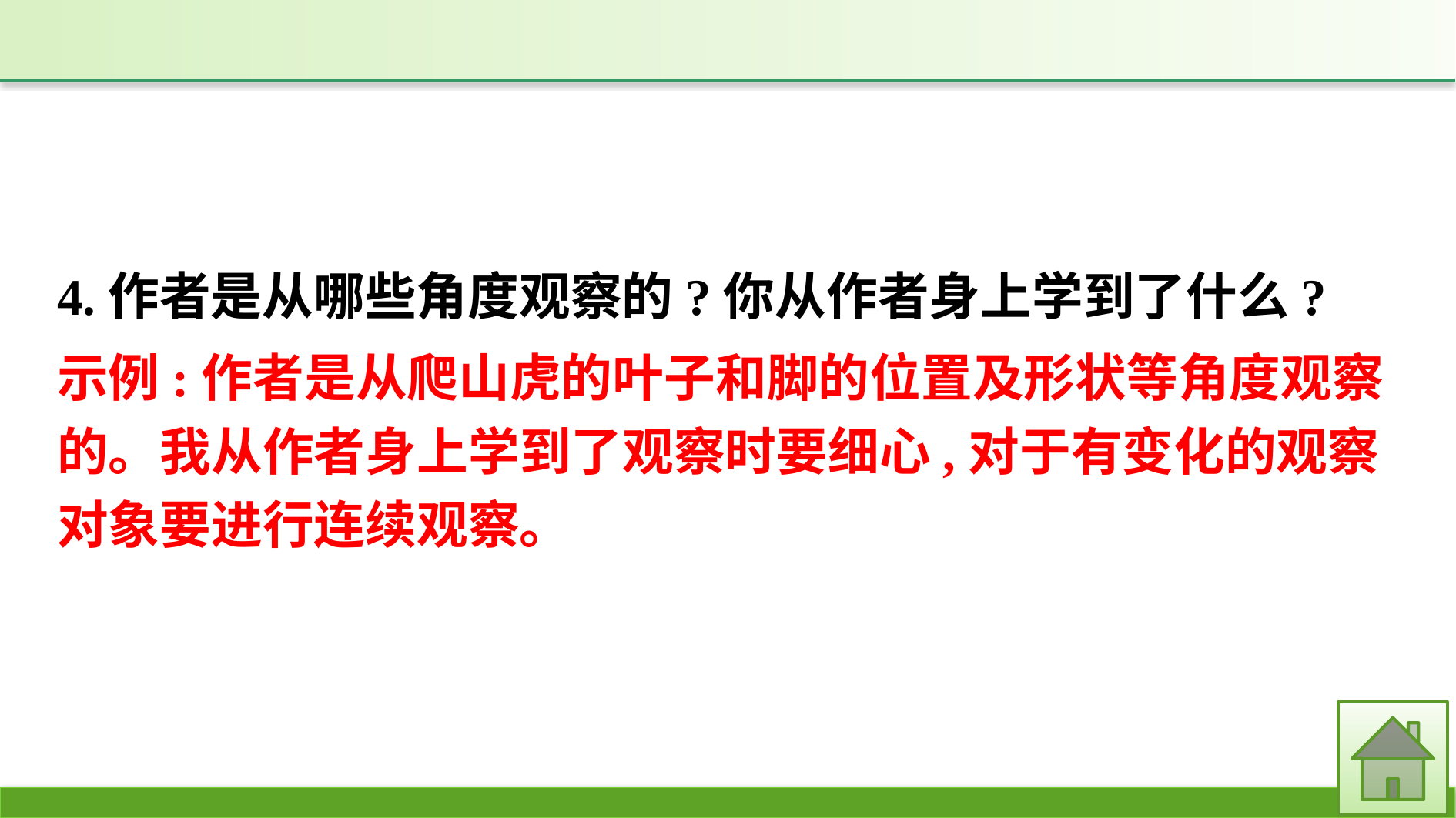

4.作者是从哪些角度观察的?你从作者身上学到了什么?
示例:作者是从爬山虎的叶子和脚的位置及形状等角度观察的。我从作者身上学到了观察时要细心,对于有变化的观察对象要进行连续观察。